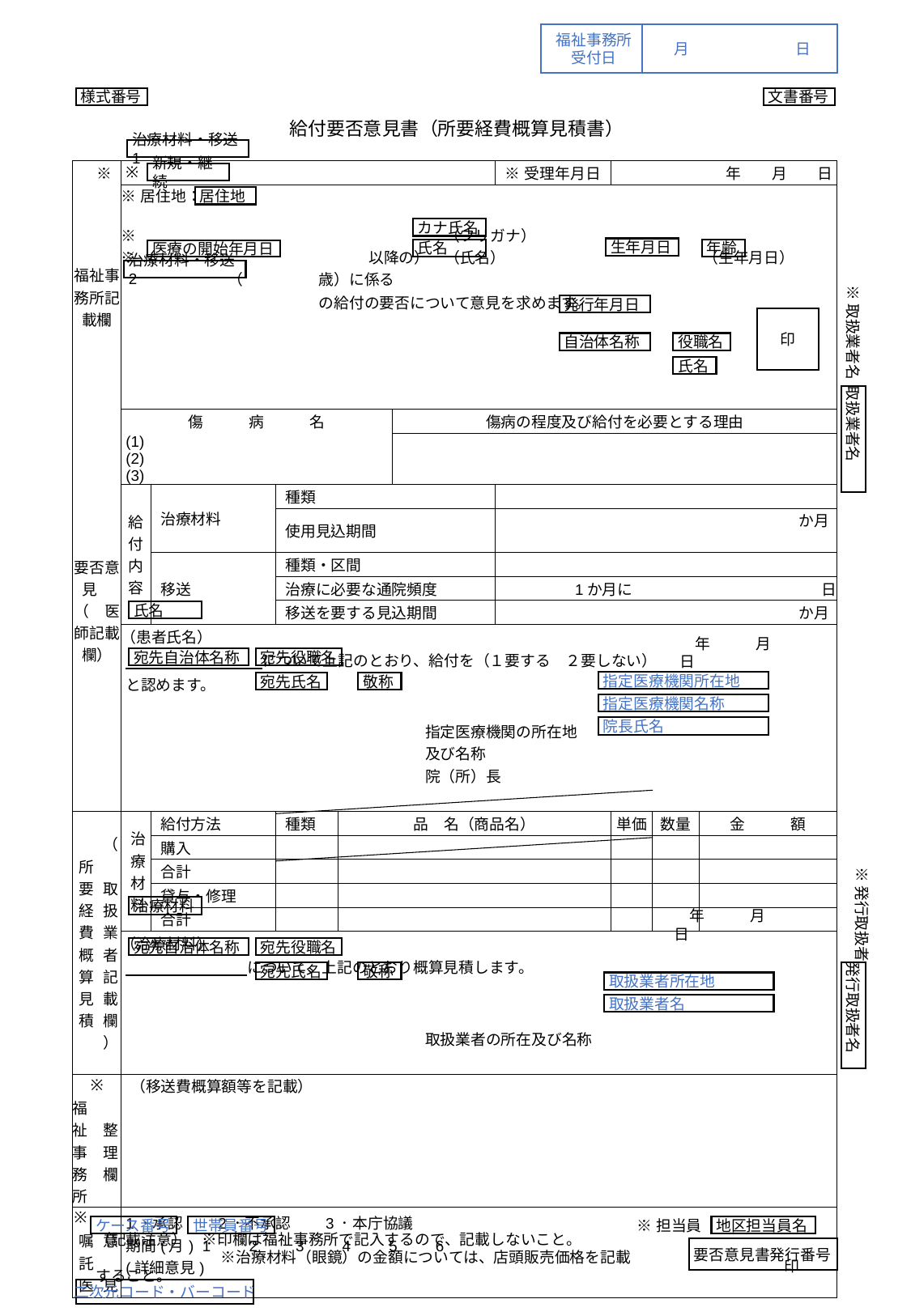

福祉事務所
受付日
月	日
様式番号
文書番号
給付要否意見書（所要経費概算見積書）
治療材料・移送1
| ※ |  | ※ |  |  |  |  |  |  | ※受理年月日 |  | 年　　月　　日 |  |  |  |  |  |  |
| --- | --- | --- | --- | --- | --- | --- | --- | --- | --- | --- | --- | --- | --- | --- | --- | --- | --- |
| 福祉事務所記載欄 | 記　載　欄 | ※居住地： ※　　　　　　　　　　　　　　　　　　　　（フリガナ） ※（　　　　　　　　　　　　　　以降の）　（氏名）　　　　　　　　　　　　　（生年月日）　　　　　　　　　（　　　　　歳）に係る |  |  |  |  |  |  |  |  |  |  |  |  |  |  |  |
|  |  | の給付の要否について意見を求めます。 |  |  |  |  |  |  |  |  |  |  |  |  |  |  |  |
|  |  |  |  |  |  |  |  |  |  |  |  |  |  |  |  |  |  |
|  |  |  |  |  |  |  |  |  |  |  |  |  |  |  |  |  |  |
|  |  |  |  |  |  |  |  |  |  |  |  |  |  |  |  |  |  |
|  |  |  |  |  |  |  |  |  |  |  |  |  |  |  |  |  |  |
| 要否意見　（　医師記載欄） |  | 傷　　　病　　　名 |  |  |  |  | 傷病の程度及び給付を必要とする理由 |  |  |  |  |  |  |  |  |  |  |
|  |  | (1) (2) (3) |  |  |  |  |  |  |  |  |  |  |  |  |  |  |  |
|  |  |  |  |  |  |  |  |  |  |  |  |  |  |  |  |  |  |
|  |  | 給付内容 | 治療材料 |  | 種類 |  |  |  |  |  |  |  |  |  |  |  |  |
|  |  |  |  |  | 使用見込期間 |  |  |  | か月 |  |  |  |  |  |  |  |  |
|  |  |  | 移送 |  | 種類・区間 |  |  |  |  |  |  |  |  |  |  |  |  |
|  |  |  |  |  | 治療に必要な通院頻度 |  |  |  | 1か月に　　　　　 　　　　　　　日 |  |  |  |  |  |  |  |  |
|  |  |  |  |  | 移送を要する見込期間 |  |  |  | か月 |  |  |  |  |  |  |  |  |
|  |  | （患者氏名） |  |  |  |  |  |  |  |  |  |  |  |  |  |  |  |
|  |  | について上記のとおり、給付を（１要する　２要しない） |  |  |  |  |  |  |  |  |  |  |  |  |  |  |  |
|  |  | と認めます。 |  |  |  |  |  |  |  |  |  |  |  |  |  |  |  |
|  |  |  |  |  |  |  |  |  |  |  |  |  |  |  |  |  |  |
|  |  |  |  |  |  |  |  | 指定医療機関の所在地 及び名称 |  |  |  |  |  |  |  |  |  |
|  |  |  |  |  |  |  |  | 院（所）長 |  |  |  |  |  |  |  |  |  |
|  |  |  |  |  |  |  |  |  |  |  |  |  |  |  |  |  |  |
| 所要経費概算見積 | （　取扱業者記載欄） | 治療材料 | 給付方法 |  | 種類 | 品　名（商品名） |  |  |  |  | 単価 | 数量 |  | 金　　　額 |  |  |  |
|  |  |  | 購入 |  |  |  |  |  |  |  |  |  |  |  |  |  |  |
|  |  |  | 合計 |  |  |  |  |  |  |  |  |  |  |  |  |  |  |
|  |  |  | 貸与・修理 |  |  |  |  |  |  |  |  |  |  |  |  |  |  |
|  |  |  | 合計 |  |  |  |  |  |  |  |  |  |  |  |  |  |  |
|  |  | （治療材料） |  |  |  |  |  |  |  |  |  |  |  |  |  |  |  |
|  |  | について、上記のとおり概算見積します。 |  |  |  |  |  |  |  |  |  |  |  |  |  |  |  |
|  |  |  |  |  |  |  |  |  |  |  |  |  |  |  |  |  |  |
|  |  |  |  |  |  |  |  |  |  |  |  |  |  |  |  |  |  |
|  |  |  |  |  |  |  |  | 取扱業者の所在及び名称 |  |  |  |  |  |  |  |  |  |
|  |  |  |  |  |  |  |  |  |  |  |  |  |  |  |  |  |  |
| ※ |  | （移送費概算額等を記載） |  |  |  |  |  |  |  |  |  |  |  |  |  |  |  |
| 福祉事務所 | 整理欄 |  |  |  |  |  |  |  |  |  |  |  |  |  |  |  |  |
| ※ |  | 1．承認　　2．不承認　　3．本庁協議 期間(月) 1　　2　　3　　4　　5　　6 (詳細意見) |  |  |  |  |  |  |  |  |  |  |  |  |  |  |  |
| 嘱託医 | 意　見 |  |  |  |  |  |  |  |  |  |  |  |  |  |  |  |  |
|  |  |  |  |  |  |  |  |  |  |  |  |  |  |  |  | 印 |  |
新規・継続
居住地
カナ氏名
生年月日
氏名
年齢
医療の開始年月日
治療材料・移送2
※取扱業者名
発行年月日
印
自治体名称
役職名
氏名
取扱業者名
氏名
　　　年　　　月　　　日
宛先自治体名称
宛先役職名
指定医療機関所在地
宛先氏名
敬称
指定医療機関名称
院長氏名
※発行取扱者
治療材料
　　　年　　　月　　　日
宛先自治体名称
宛先役職名
宛先氏名
敬称
発行取扱者名
取扱業者所在地
取扱業者名
ケース番号
世帯員番号
※担当員
地区担当員名
要否意見書発行番号
（記載注意）　※印欄は福祉事務所で記入するので、記載しないこと。
　　　　　　　　 ※治療材料（眼鏡）の金額については、店頭販売価格を記載すること。
二次元コード・バーコード